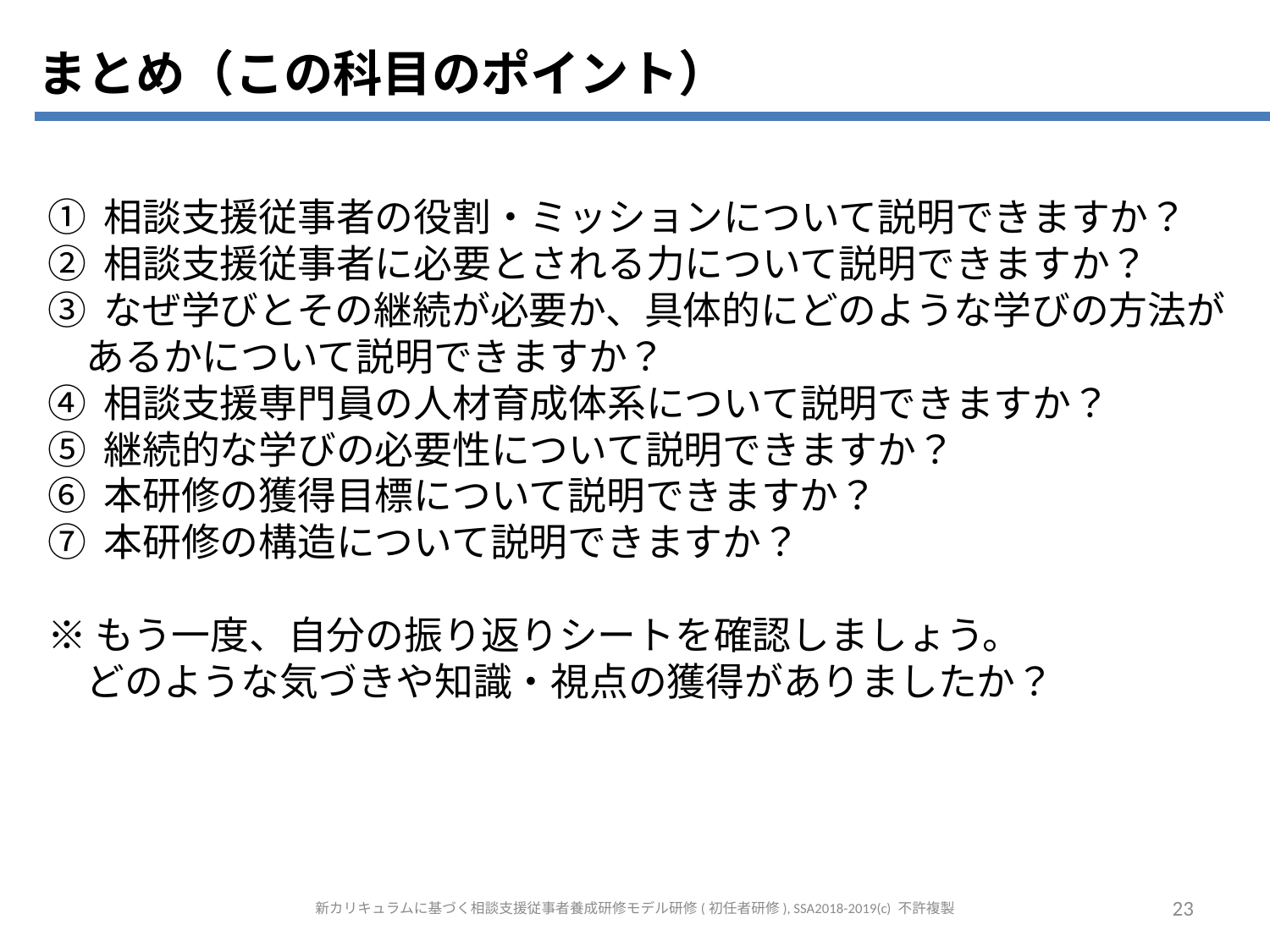

まとめ（この科目のポイント）
① 相談支援従事者の役割・ミッションについて説明できますか？
② 相談支援従事者に必要とされる力について説明できますか？
③ なぜ学びとその継続が必要か、具体的にどのような学びの方法が
　あるかについて説明できますか？
④ 相談支援専門員の人材育成体系について説明できますか？
⑤ 継続的な学びの必要性について説明できますか？
⑥ 本研修の獲得目標について説明できますか？
⑦ 本研修の構造について説明できますか？

※もう一度、自分の振り返りシートを確認しましょう。
　どのような気づきや知識・視点の獲得がありましたか？
新カリキュラムに基づく相談支援従事者養成研修モデル研修(初任者研修), SSA2018-2019(c) 不許複製
23